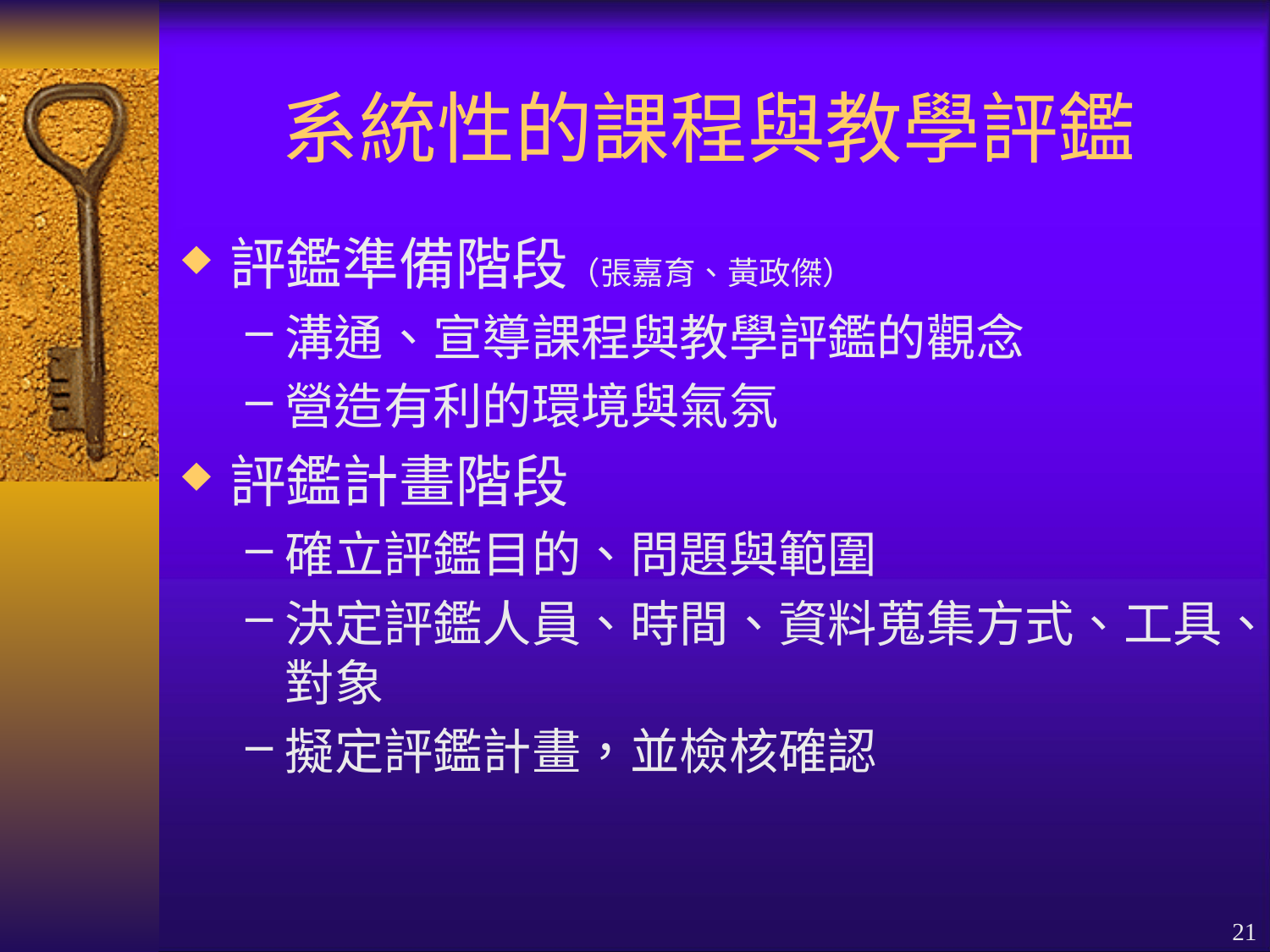

# 系統性的課程與教學評鑑
評鑑準備階段（張嘉育、黃政傑）
溝通、宣導課程與教學評鑑的觀念
營造有利的環境與氣氛
評鑑計畫階段
確立評鑑目的、問題與範圍
決定評鑑人員、時間、資料蒐集方式、工具、對象
擬定評鑑計畫，並檢核確認
21